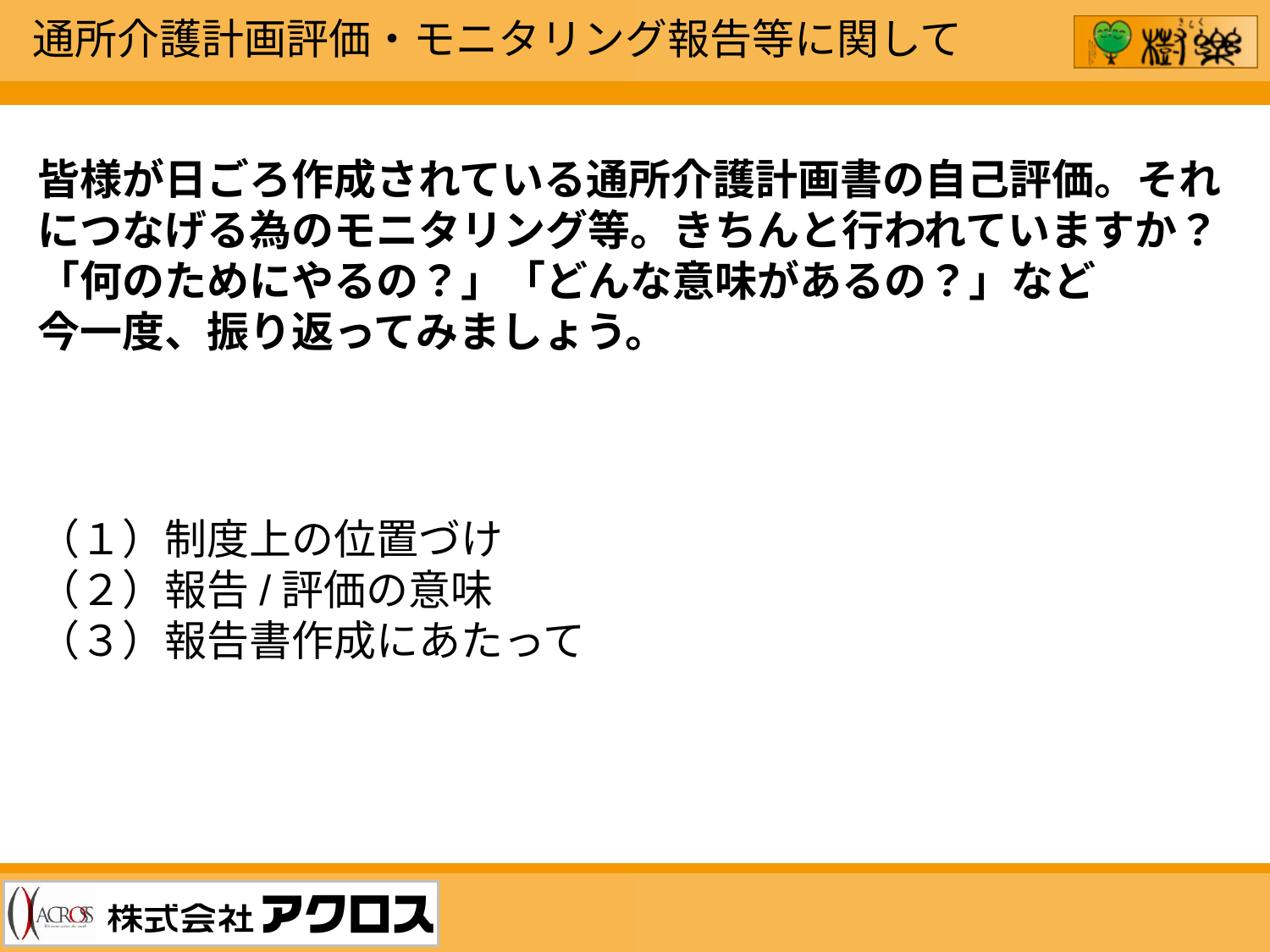

通所介護計画評価・モニタリング報告等に関して
皆様が日ごろ作成されている通所介護計画書の自己評価。それにつなげる為のモニタリング等。きちんと行われていますか？
「何のためにやるの？」「どんな意味があるの？」など
今一度、振り返ってみましょう。

（１）制度上の位置づけ
（２）報告/評価の意味
（３）報告書作成にあたって